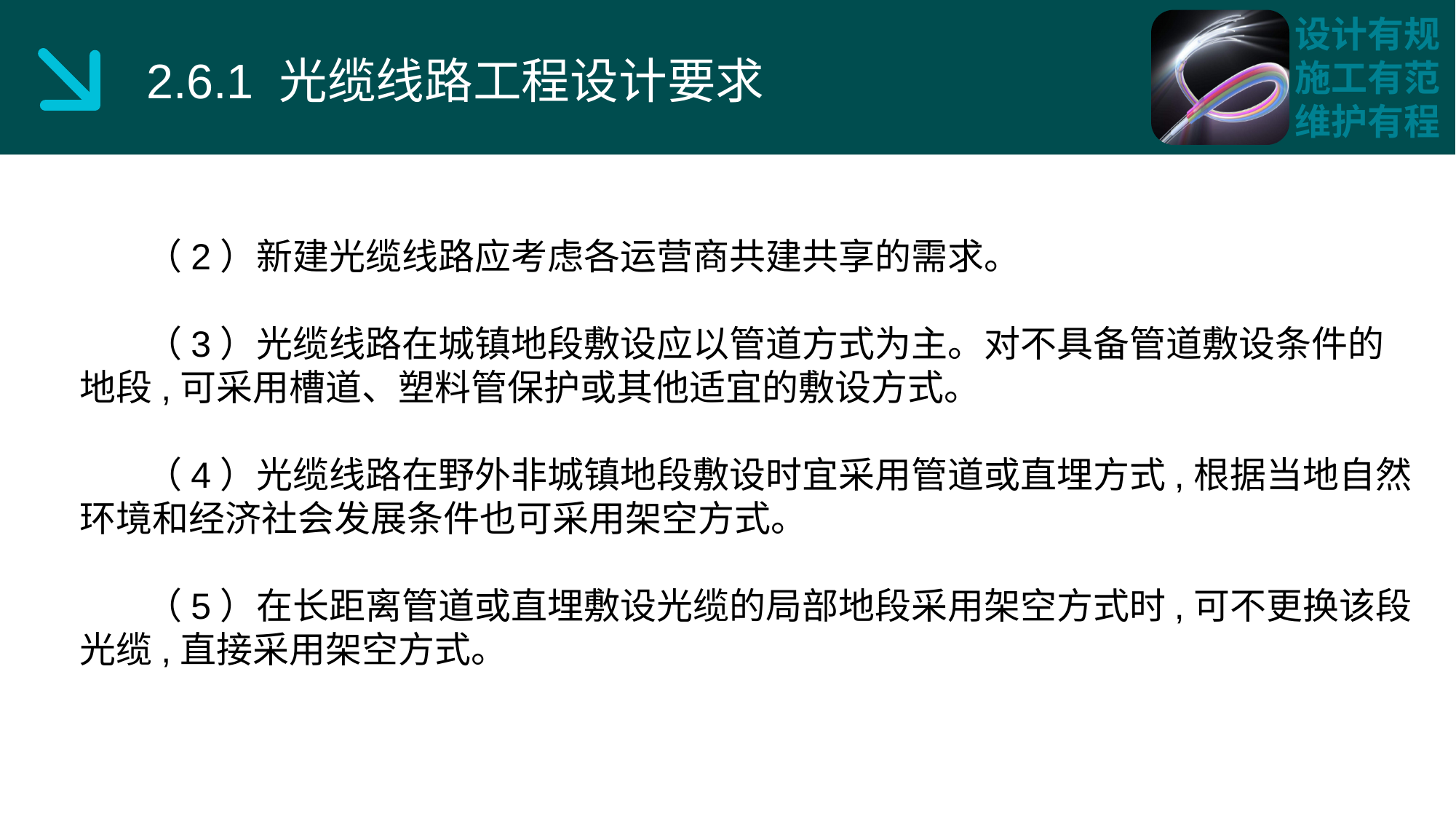

2.6.1 光缆线路工程设计要求

       （2）新建光缆线路应考虑各运营商共建共享的需求。

       （3）光缆线路在城镇地段敷设应以管道方式为主。对不具备管道敷设条件的地段,可采用槽道、塑料管保护或其他适宜的敷设方式。

       （4）光缆线路在野外非城镇地段敷设时宜采用管道或直埋方式,根据当地自然环境和经济社会发展条件也可采用架空方式。

       （5）在长距离管道或直埋敷设光缆的局部地段采用架空方式时,可不更换该段光缆,直接采用架空方式。